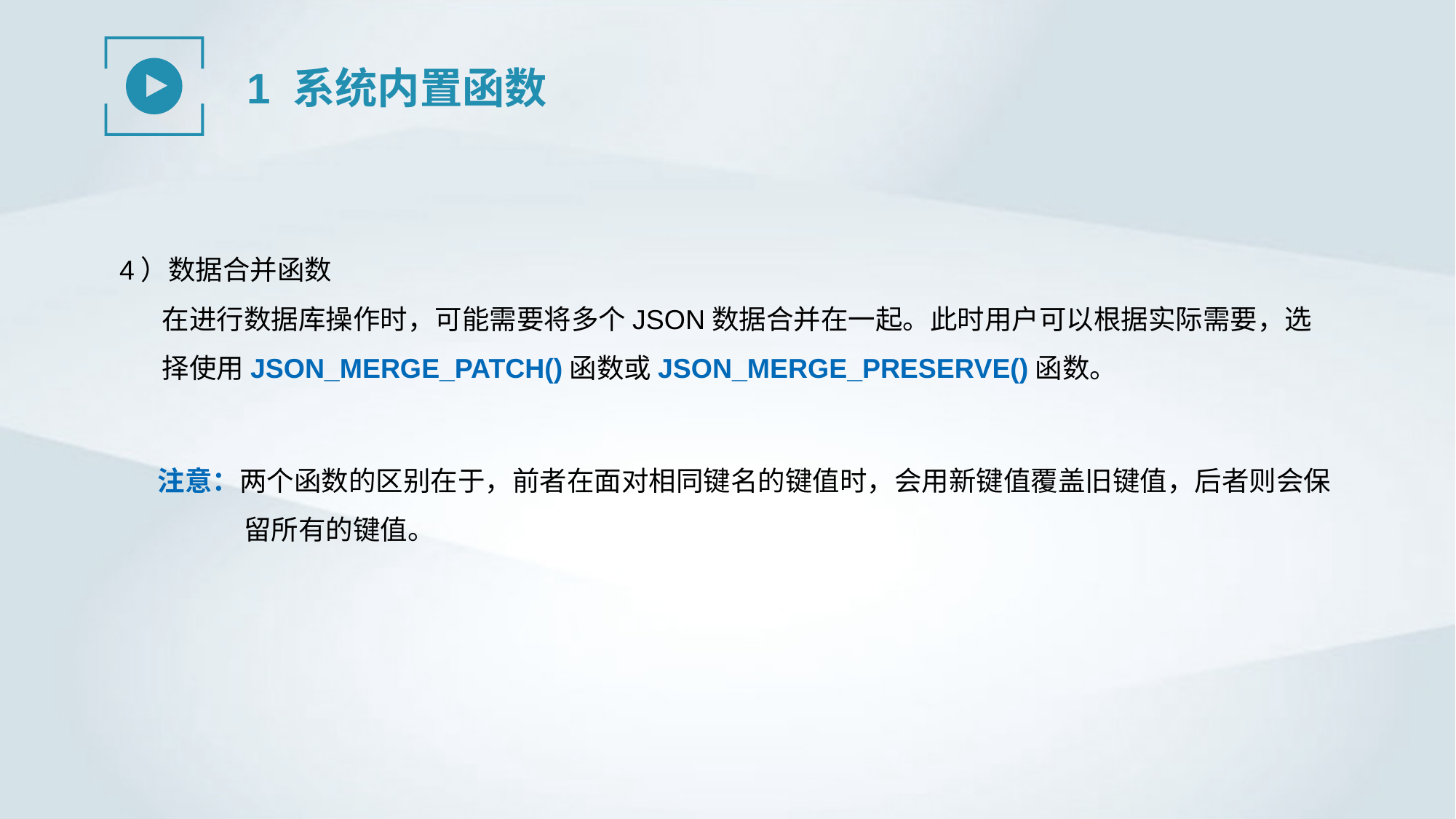

1 系统内置函数
4）数据合并函数
在进行数据库操作时，可能需要将多个JSON数据合并在一起。此时用户可以根据实际需要，选择使用JSON_MERGE_PATCH()函数或JSON_MERGE_PRESERVE()函数。
注意：两个函数的区别在于，前者在面对相同键名的键值时，会用新键值覆盖旧键值，后者则会保留所有的键值。